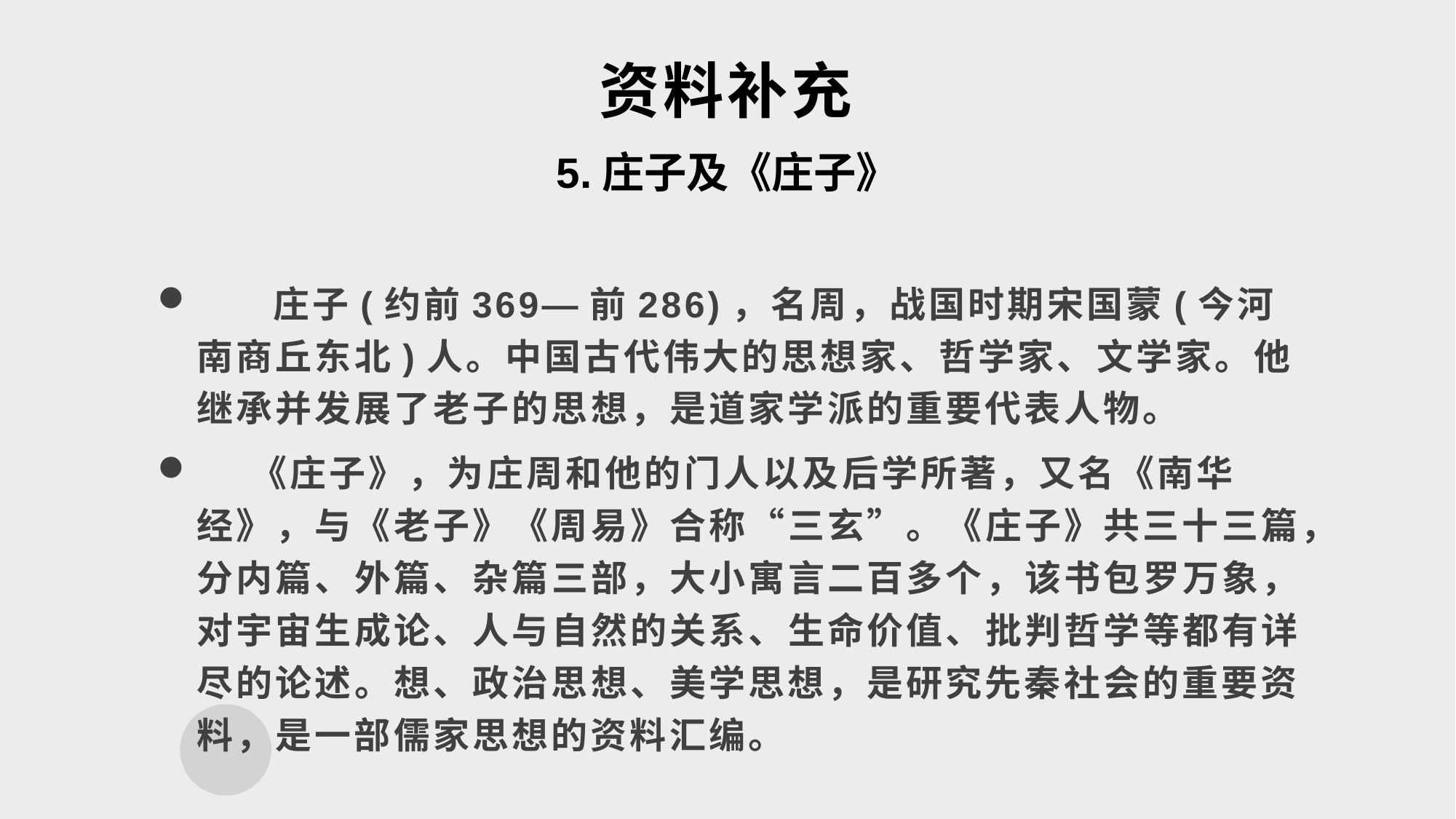

资料补充
5.庄子及《庄子》
      庄子(约前369—前286)，名周，战国时期宋国蒙(今河南商丘东北)人。中国古代伟大的思想家、哲学家、文学家。他继承并发展了老子的思想，是道家学派的重要代表人物。
    《庄子》，为庄周和他的门人以及后学所著，又名《南华经》，与《老子》《周易》合称“三玄”。《庄子》共三十三篇，分内篇、外篇、杂篇三部，大小寓言二百多个，该书包罗万象，对宇宙生成论、人与自然的关系、生命价值、批判哲学等都有详尽的论述。想、政治思想、美学思想，是研究先秦社会的重要资料，是一部儒家思想的资料汇编。